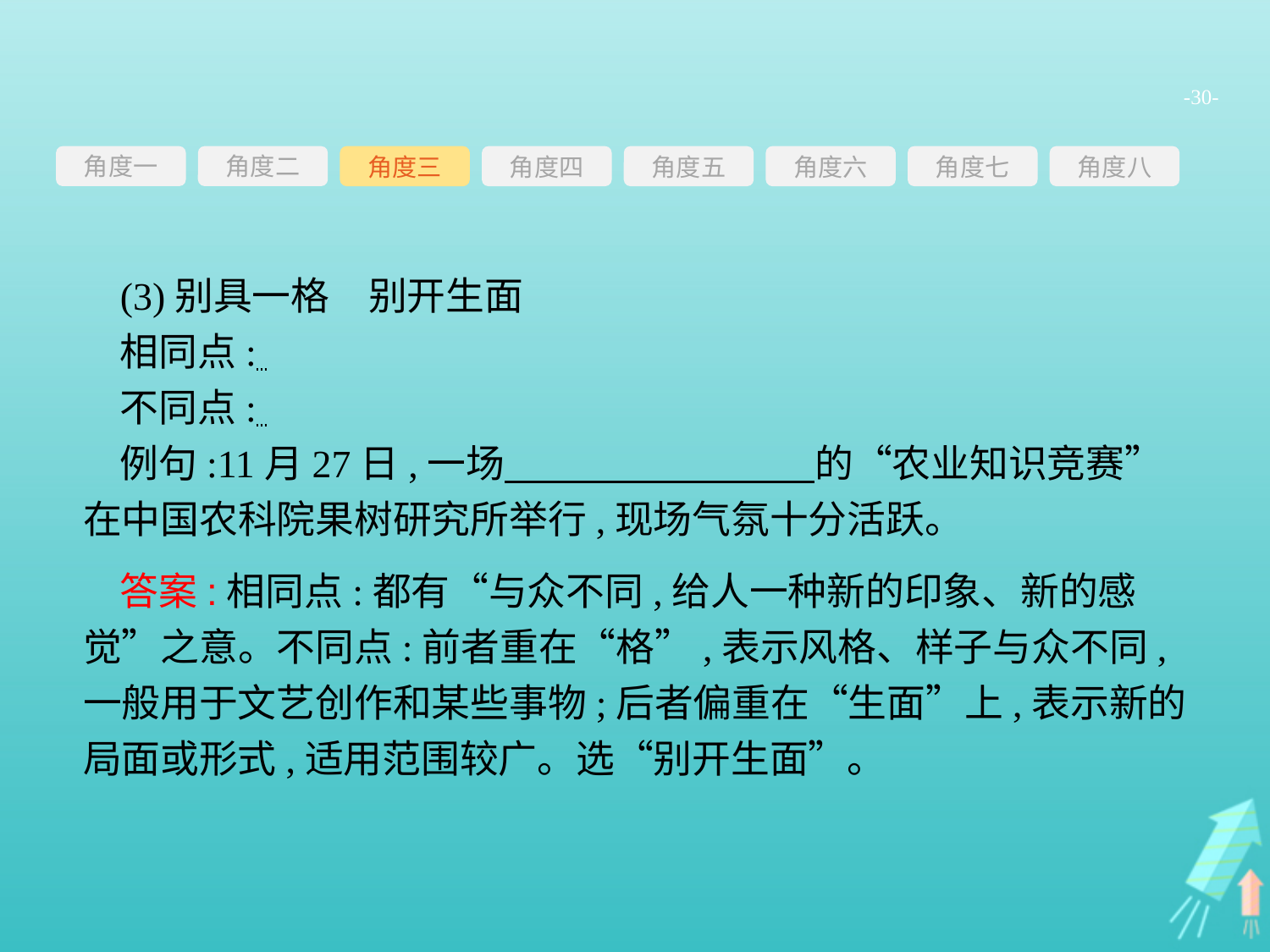

-30-
角度一
角度三
角度四
角度五
角度六
角度七
角度八
角度二
(3)别具一格　别开生面
相同点:
不同点:
例句:11月27日,一场　　　　　　　　的“农业知识竞赛”在中国农科院果树研究所举行,现场气氛十分活跃。
答案:相同点:都有“与众不同,给人一种新的印象、新的感觉”之意。不同点:前者重在“格”,表示风格、样子与众不同,一般用于文艺创作和某些事物;后者偏重在“生面”上,表示新的局面或形式,适用范围较广。选“别开生面”。